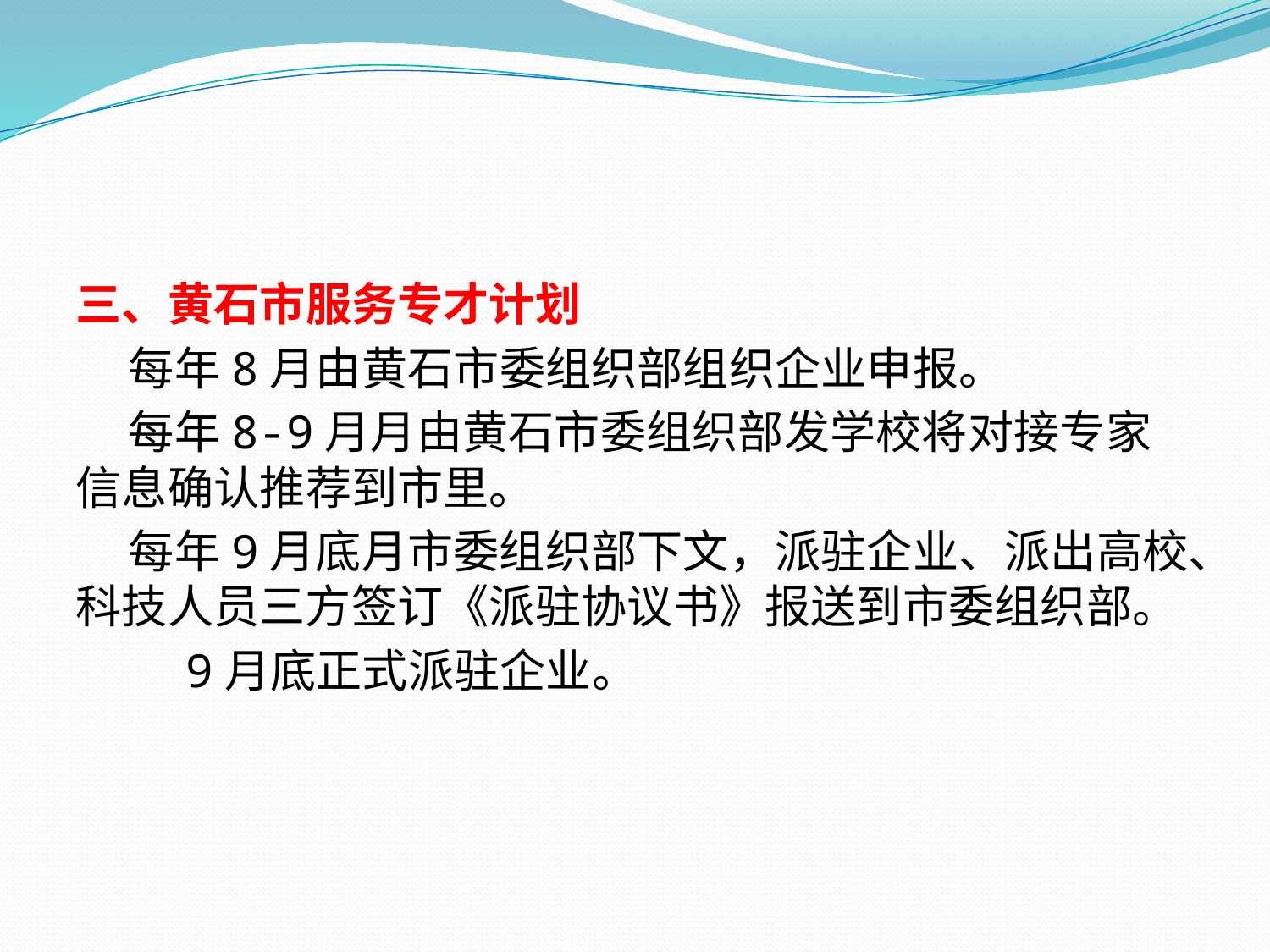

#
三、黄石市服务专才计划
    每年8月由黄石市委组织部组织企业申报。
    每年8-9月月由黄石市委组织部发学校将对接专家信息确认推荐到市里。
    每年9月底月市委组织部下文，派驻企业、派出高校、科技人员三方签订《派驻协议书》报送到市委组织部。
    9月底正式派驻企业。